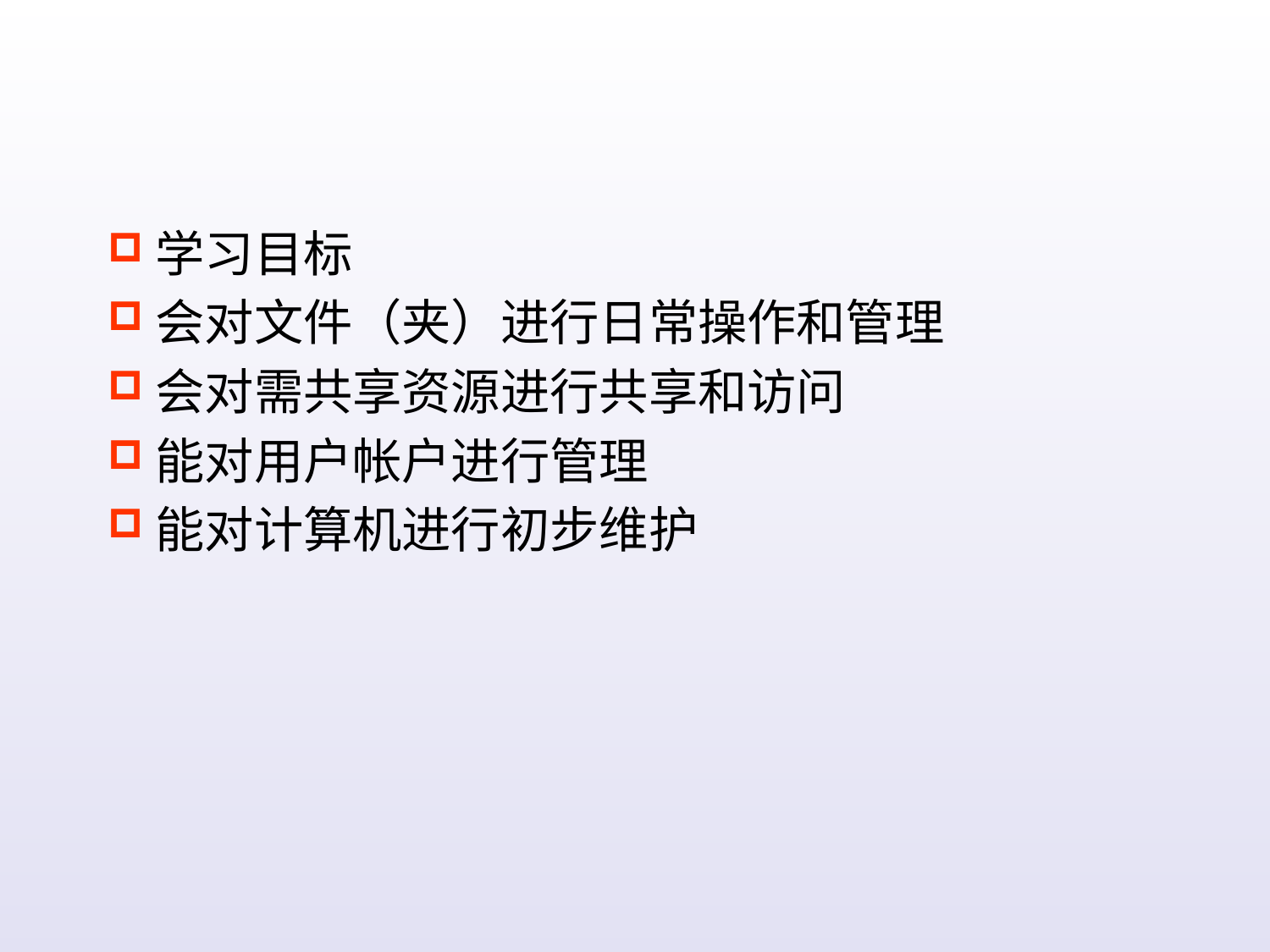

学习目标
会对文件（夹）进行日常操作和管理
会对需共享资源进行共享和访问
能对用户帐户进行管理
能对计算机进行初步维护